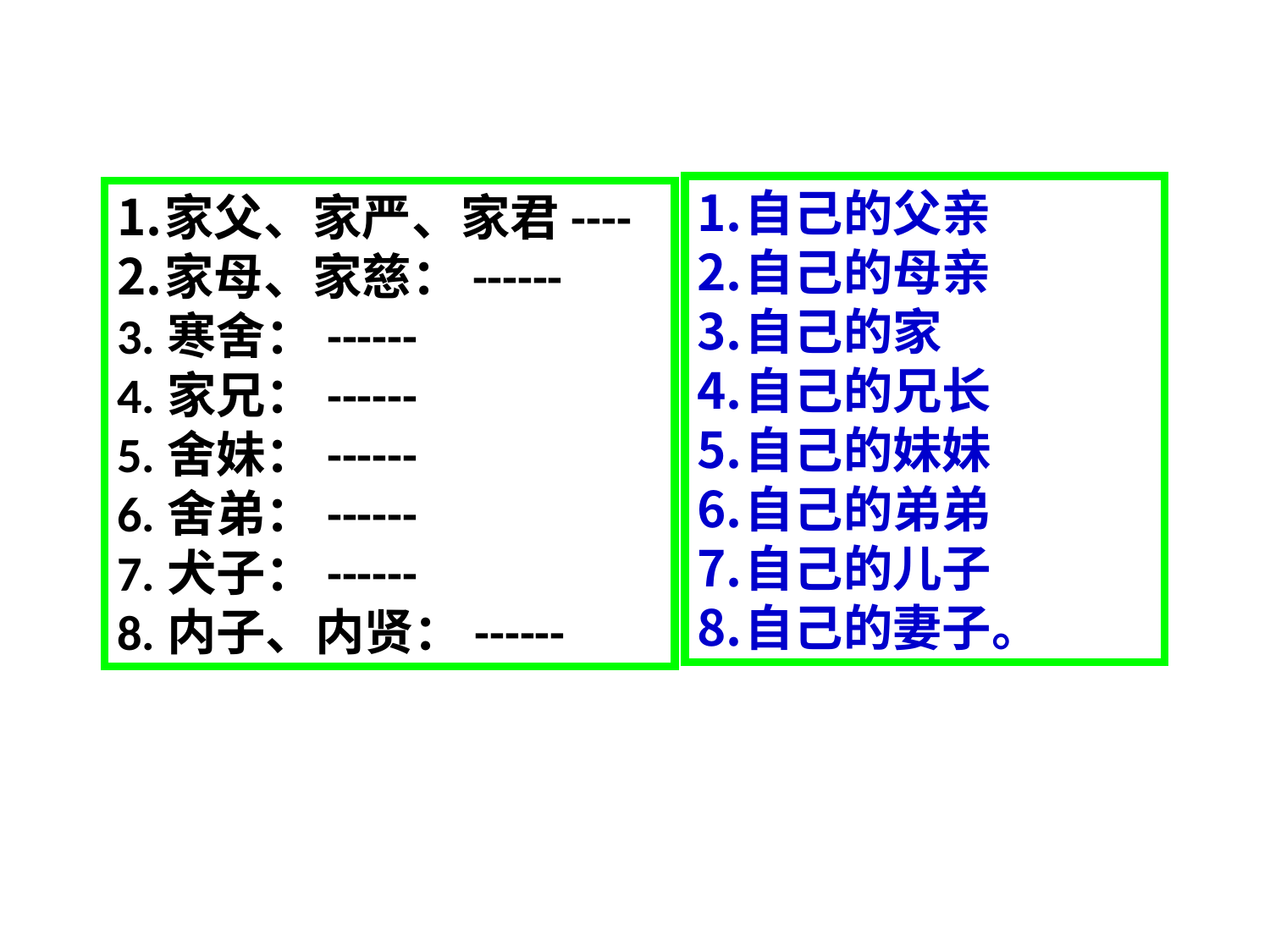

自己的父亲
自己的母亲
自己的家
自己的兄长
自己的妹妹
自己的弟弟
自己的儿子
自己的妻子。
家父、家严、家君----
家母、家慈：------
3.寒舍：------
4.家兄：------
5.舍妹：------
6.舍弟：------
7.犬子：------
8.内子、内贤：------